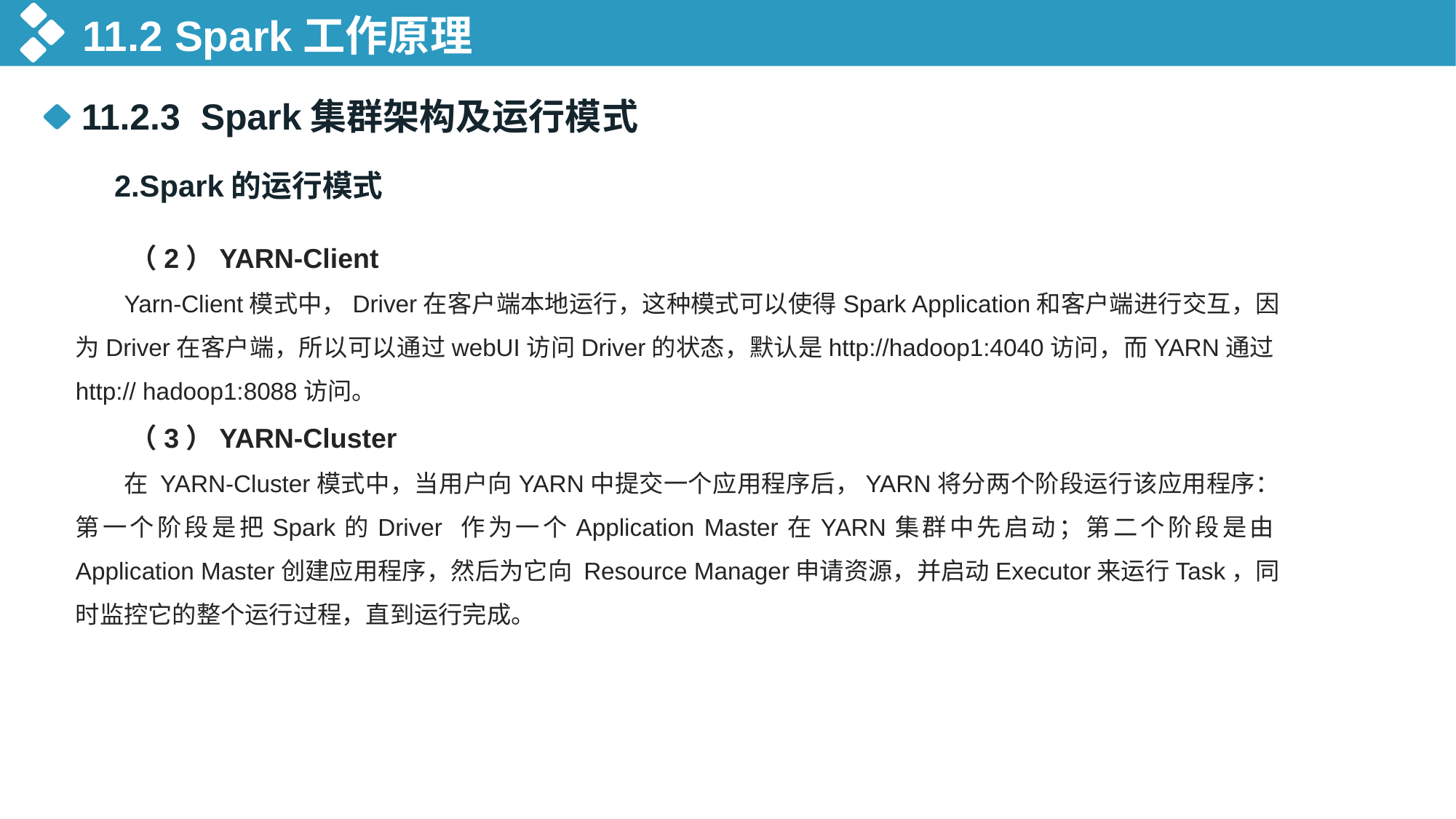

11.2 Spark工作原理
11.2.3  Spark集群架构及运行模式

   2.Spark的运行模式
（2）YARN-Client
Yarn-Client模式中，Driver在客户端本地运行，这种模式可以使得Spark Application和客户端进行交互，因为Driver在客户端，所以可以通过webUI访问Driver的状态，默认是http://hadoop1:4040访问，而YARN通过http:// hadoop1:8088访问。
（3）YARN-Cluster
在 YARN-Cluster模式中，当用户向YARN中提交一个应用程序后，YARN将分两个阶段运行该应用程序：第一个阶段是把Spark的Driver 作为一个Application Master在YARN集群中先启动；第二个阶段是由Application Master创建应用程序，然后为它向 Resource Manager申请资源，并启动Executor来运行Task，同时监控它的整个运行过程，直到运行完成。